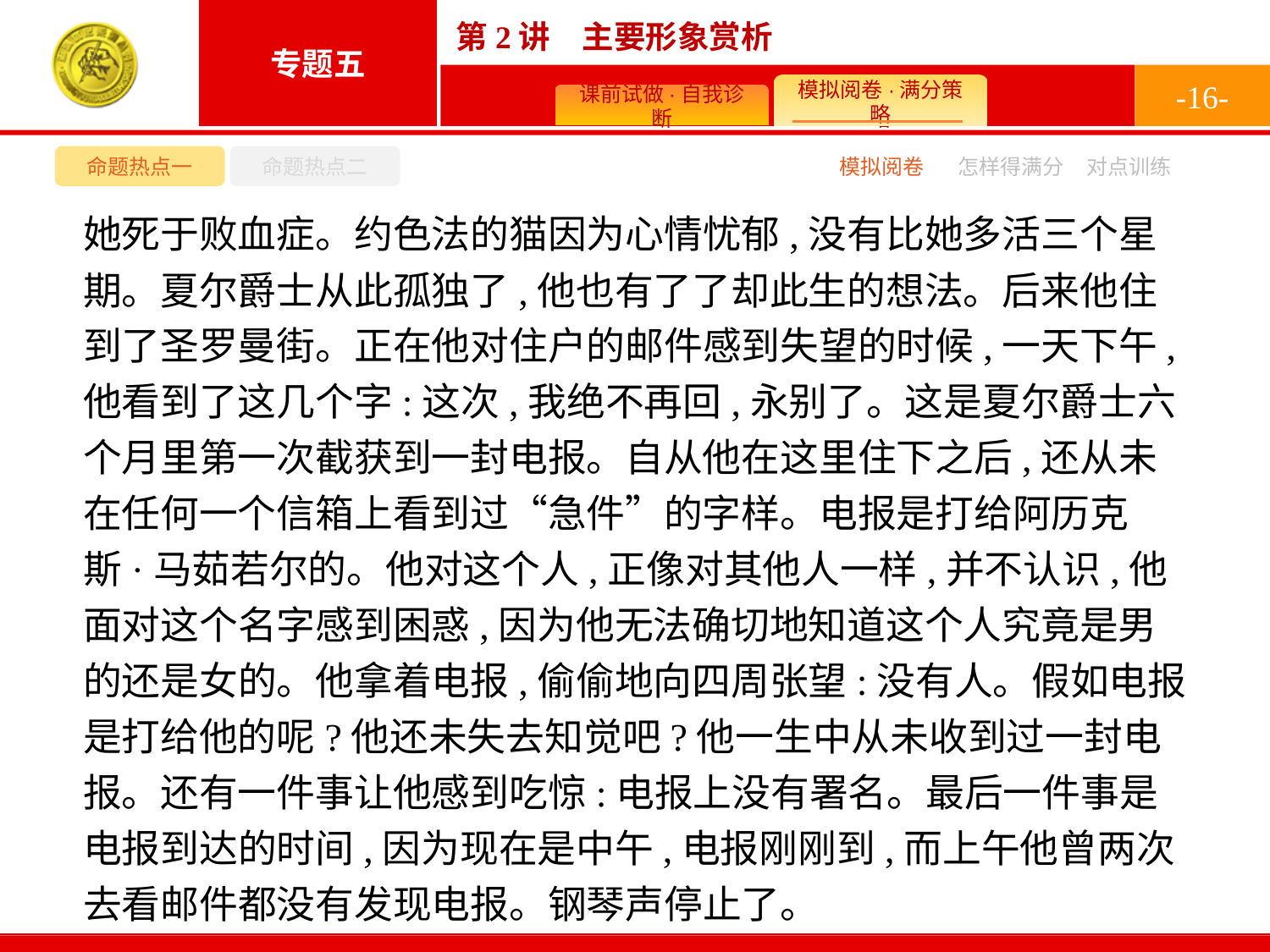

-16-
命题热点一
命题热点二
模拟阅卷
怎样得满分
对点训练
她死于败血症。约色法的猫因为心情忧郁,没有比她多活三个星期。夏尔爵士从此孤独了,他也有了了却此生的想法。后来他住到了圣罗曼街。正在他对住户的邮件感到失望的时候,一天下午,他看到了这几个字:这次,我绝不再回,永别了。这是夏尔爵士六个月里第一次截获到一封电报。自从他在这里住下之后,还从未在任何一个信箱上看到过“急件”的字样。电报是打给阿历克斯·马茹若尔的。他对这个人,正像对其他人一样,并不认识,他面对这个名字感到困惑,因为他无法确切地知道这个人究竟是男的还是女的。他拿着电报,偷偷地向四周张望:没有人。假如电报是打给他的呢?他还未失去知觉吧?他一生中从未收到过一封电报。还有一件事让他感到吃惊:电报上没有署名。最后一件事是电报到达的时间,因为现在是中午,电报刚刚到,而上午他曾两次去看邮件都没有发现电报。钢琴声停止了。